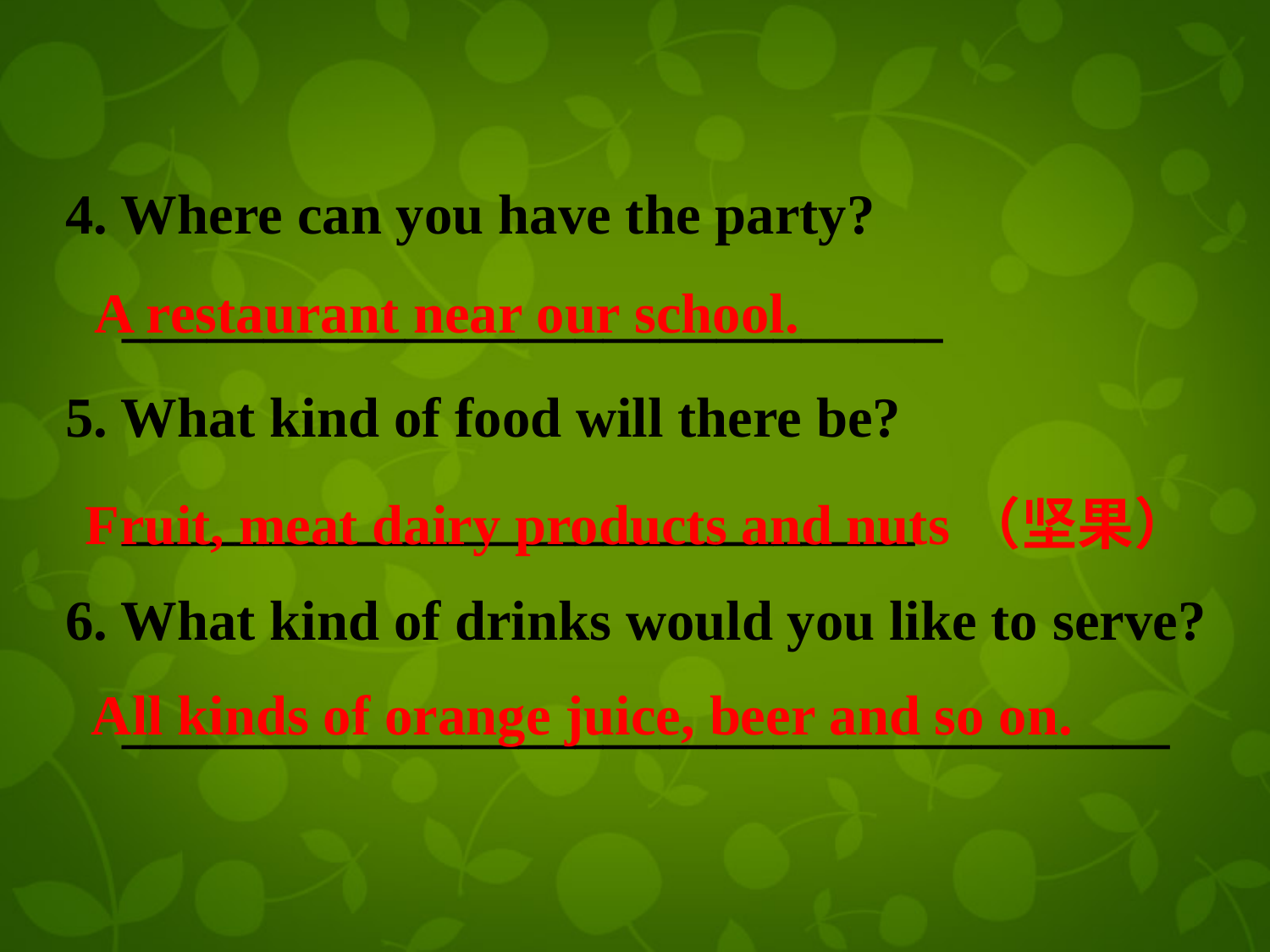

4. Where can you have the party?
    _____________________________
5. What kind of food will there be?
    ____________________________
6. What kind of drinks would you like to serve?
    _____________________________________
A restaurant near our school.
Fruit, meat dairy products and nuts（坚果）
All kinds of orange juice, beer and so on.